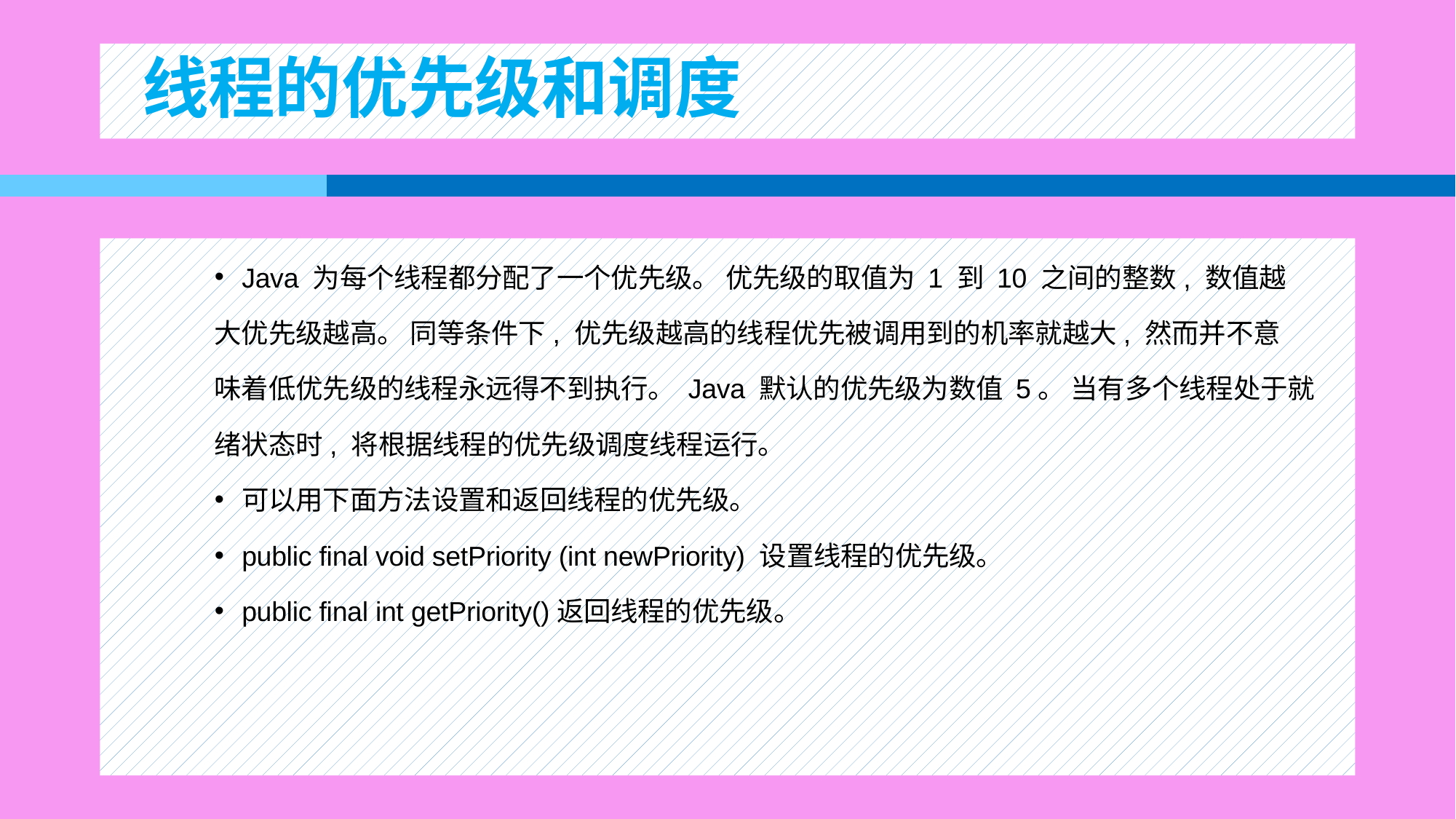

# 线程的优先级和调度
Java 为每个线程都分配了一个优先级。 优先级的取值为 1 到 10 之间的整数, 数值越
大优先级越高。 同等条件下, 优先级越高的线程优先被调用到的机率就越大, 然而并不意
味着低优先级的线程永远得不到执行。 Java 默认的优先级为数值 5。 当有多个线程处于就
绪状态时, 将根据线程的优先级调度线程运行。
可以用下面方法设置和返回线程的优先级。
public final void setPriority (int newPriority) 设置线程的优先级。
public final int getPriority()返回线程的优先级。